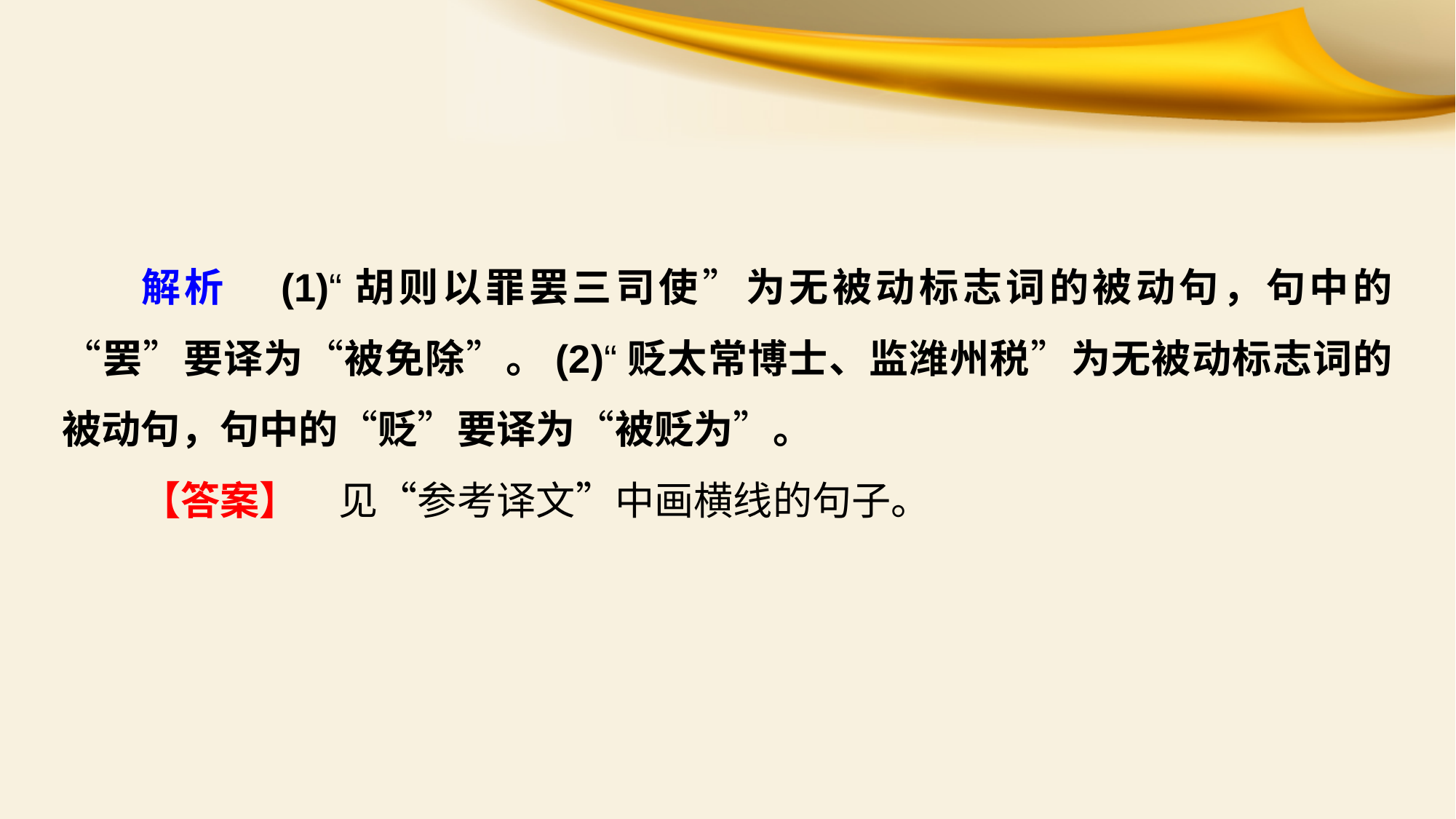

解析　(1)“胡则以罪罢三司使”为无被动标志词的被动句，句中的“罢”要译为“被免除”。(2)“贬太常博士、监潍州税”为无被动标志词的被动句，句中的“贬”要译为“被贬为”。
【答案】　见“参考译文”中画横线的句子。